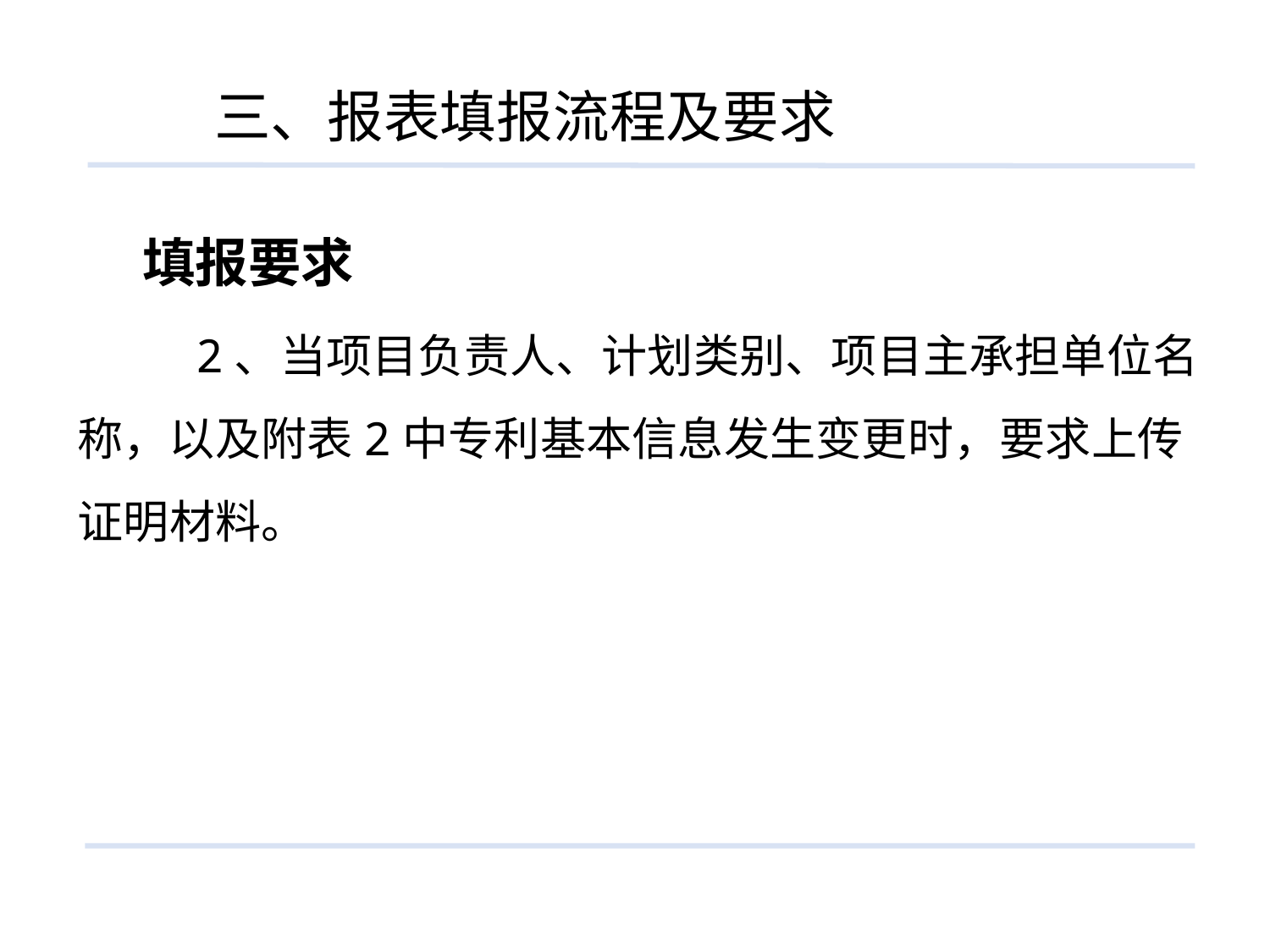

三、报表填报流程及要求

    填报要求
    2、当项目负责人、计划类别、项目主承担单位名称，以及附表2中专利基本信息发生变更时，要求上传证明材料。